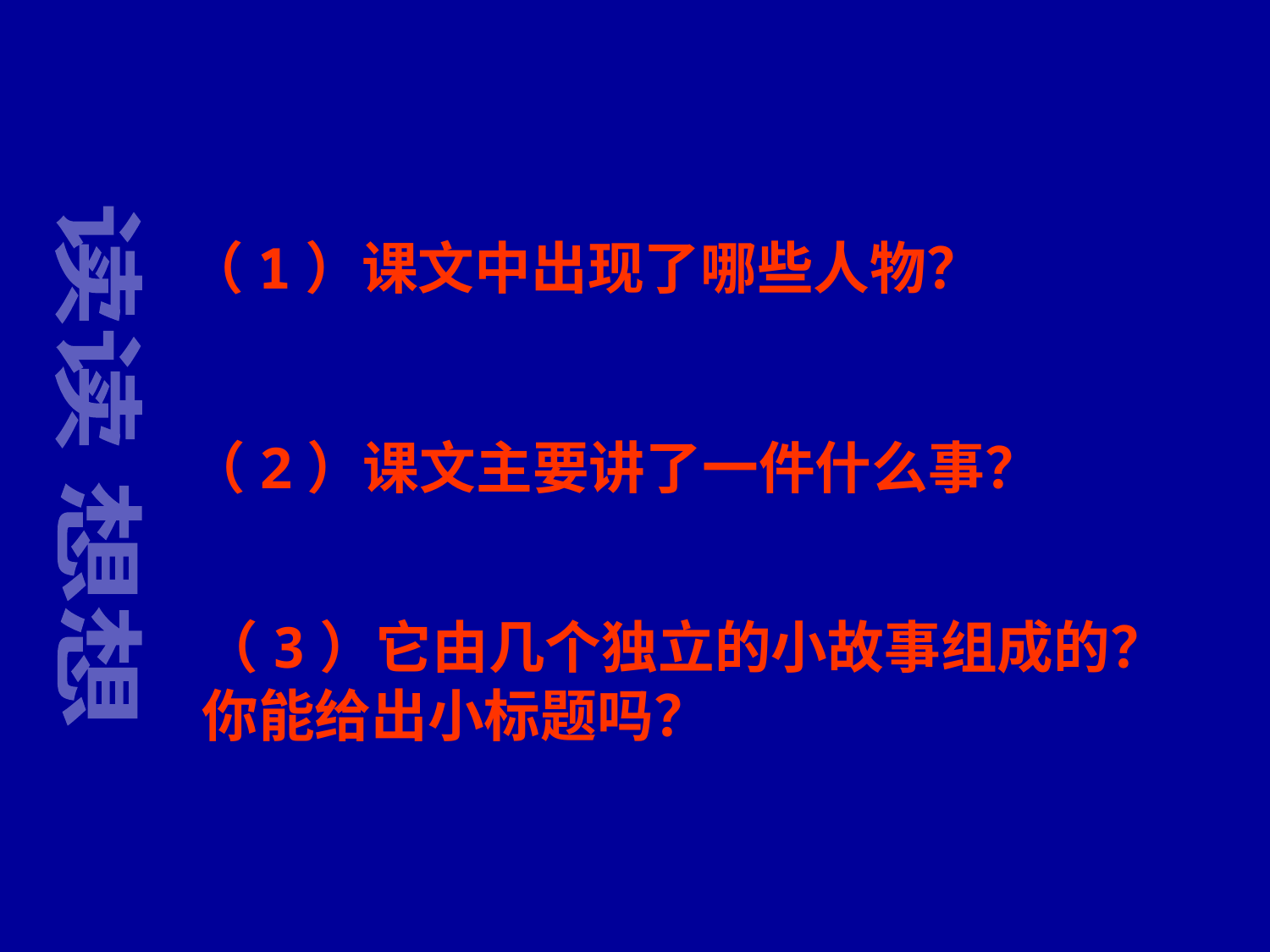

（1）课文中出现了哪些人物？
读读 想想
（2）课文主要讲了一件什么事？
（3）它由几个独立的小故事组成的？
你能给出小标题吗？